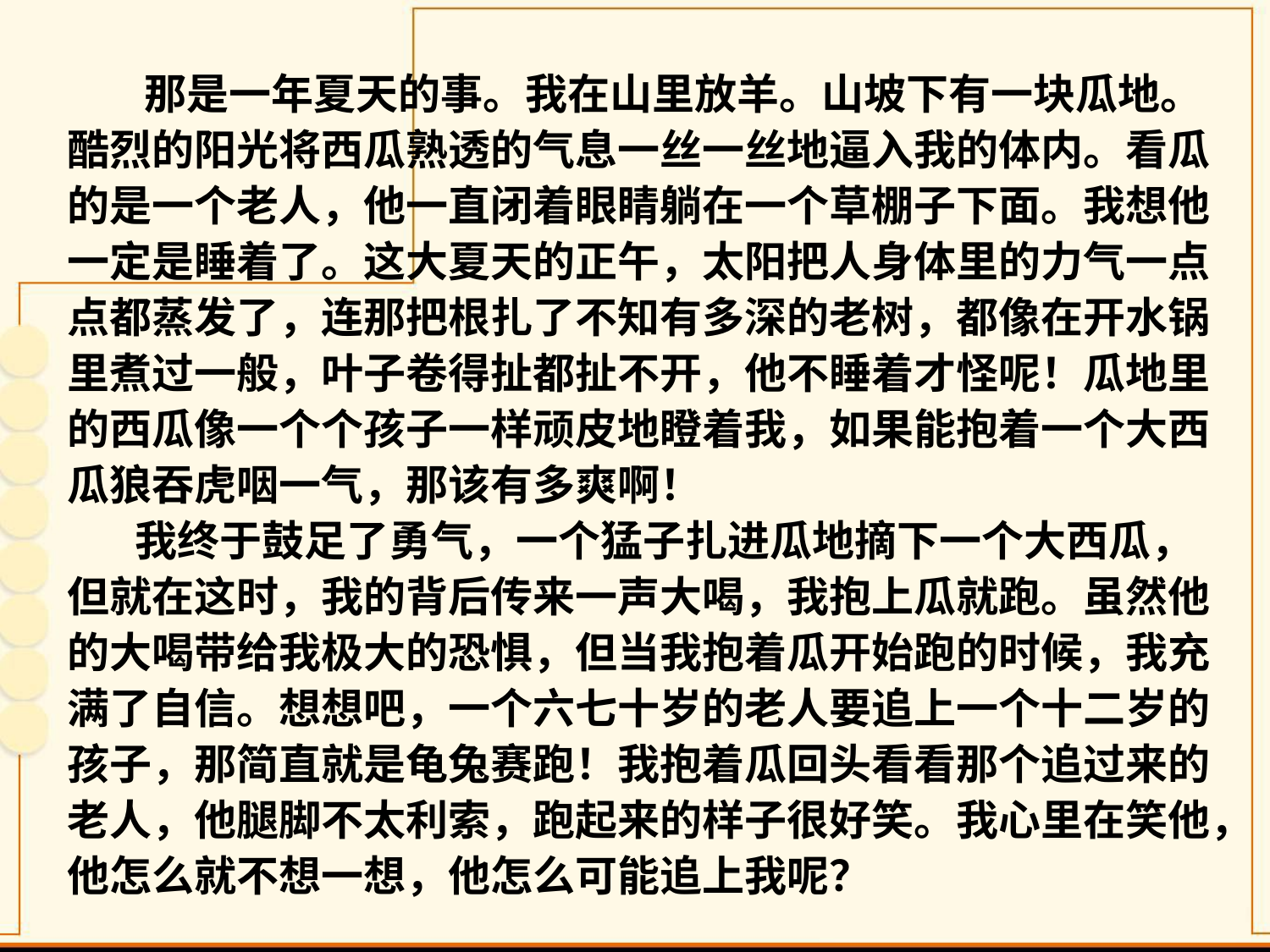

那是一年夏天的事。我在山里放羊。山坡下有一块瓜地。酷烈的阳光将西瓜熟透的气息一丝一丝地逼入我的体内。看瓜的是一个老人，他一直闭着眼睛躺在一个草棚子下面。我想他一定是睡着了。这大夏天的正午，太阳把人身体里的力气一点点都蒸发了，连那把根扎了不知有多深的老树，都像在开水锅里煮过一般，叶子卷得扯都扯不开，他不睡着才怪呢！瓜地里的西瓜像一个个孩子一样顽皮地瞪着我，如果能抱着一个大西瓜狼吞虎咽一气，那该有多爽啊！
      我终于鼓足了勇气，一个猛子扎进瓜地摘下一个大西瓜，但就在这时，我的背后传来一声大喝，我抱上瓜就跑。虽然他的大喝带给我极大的恐惧，但当我抱着瓜开始跑的时候，我充满了自信。想想吧，一个六七十岁的老人要追上一个十二岁的孩子，那简直就是龟兔赛跑！我抱着瓜回头看看那个追过来的老人，他腿脚不太利索，跑起来的样子很好笑。我心里在笑他，他怎么就不想一想，他怎么可能追上我呢？